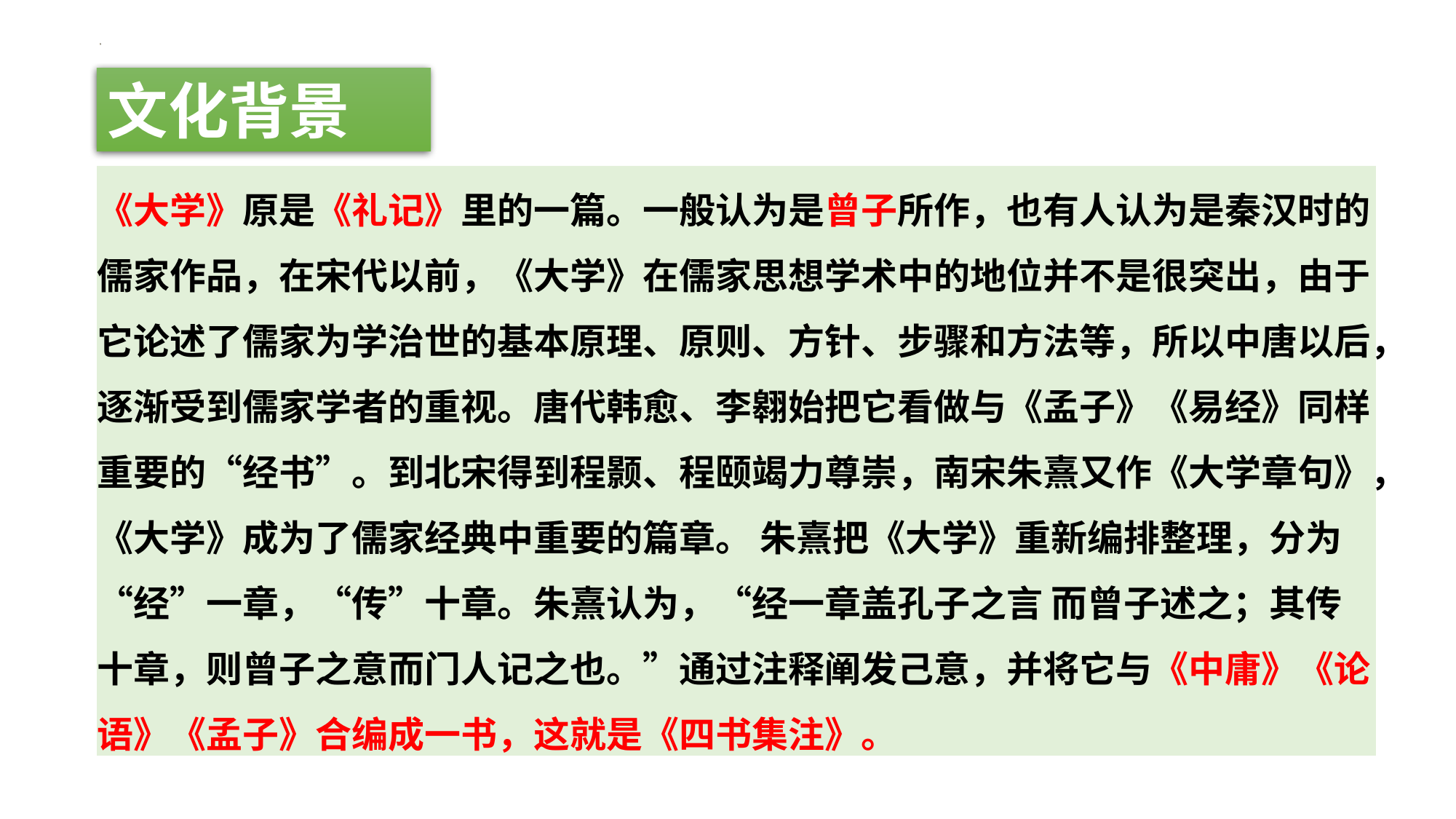

文化背景
《大学》原是《礼记》里的一篇。一般认为是曾子所作，也有人认为是秦汉时的儒家作品，在宋代以前，《大学》在儒家思想学术中的地位并不是很突出，由于它论述了儒家为学治世的基本原理、原则、方针、步骤和方法等，所以中唐以后，逐渐受到儒家学者的重视。唐代韩愈、李翱始把它看做与《孟子》《易经》同样重要的“经书”。到北宋得到程颢、程颐竭力尊崇，南宋朱熹又作《大学章句》，《大学》成为了儒家经典中重要的篇章。 朱熹把《大学》重新编排整理，分为“经”一章，“传”十章。朱熹认为，“经一章盖孔子之言 而曾子述之；其传十章，则曾子之意而门人记之也。”通过注释阐发己意，并将它与《中庸》《论语》《孟子》合编成一书，这就是《四书集注》。